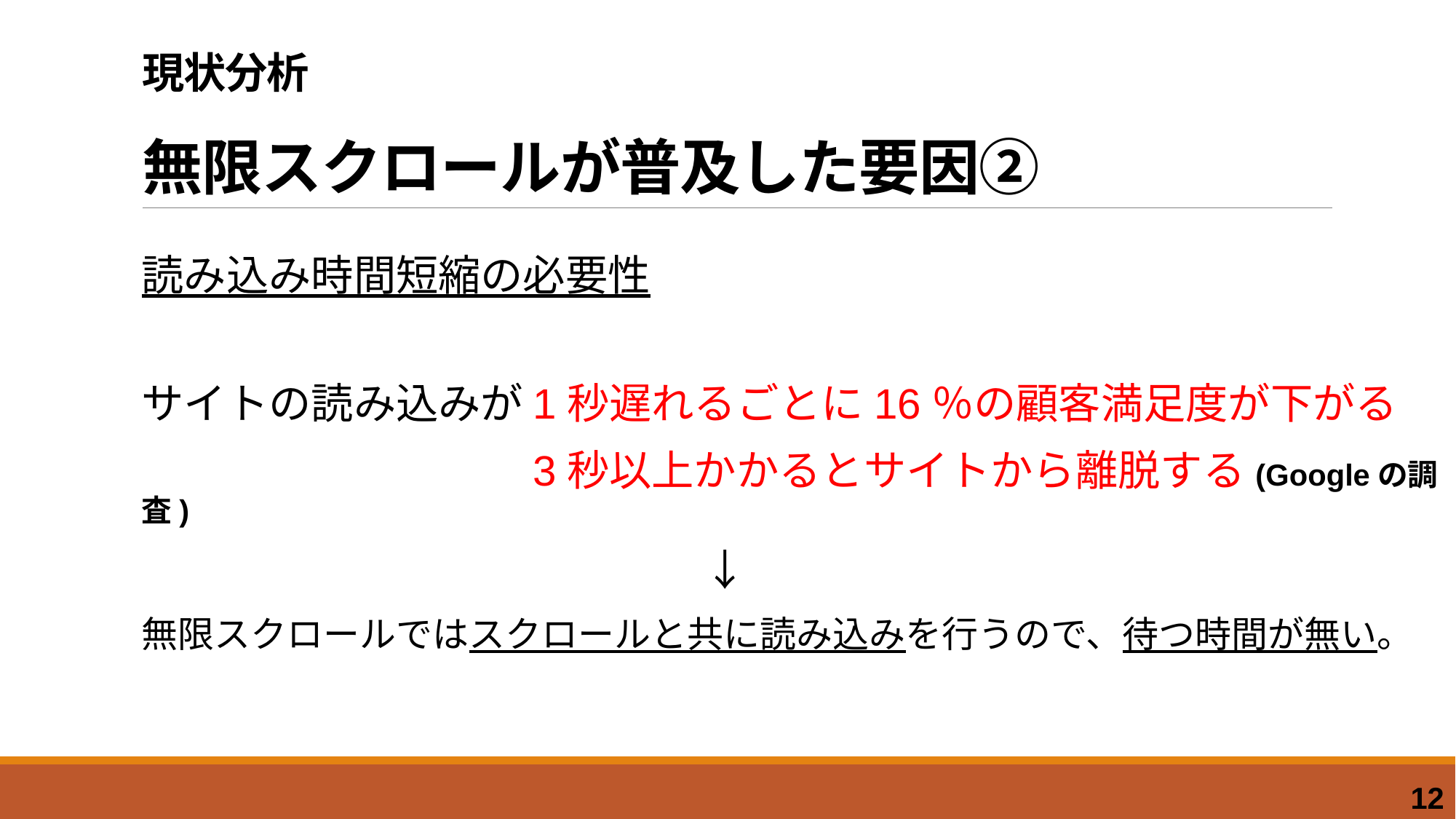

# 現状分析 無限スクロールが普及した要因②
読み込み時間短縮の必要性

サイトの読み込みが1秒遅れるごとに16％の顧客満足度が下がる
　　　　　　　　　3秒以上かかるとサイトから離脱する(Googleの調査)
　　　　　　　　　　  　　　　　↓
無限スクロールではスクロールと共に読み込みを行うので、待つ時間が無い。

12